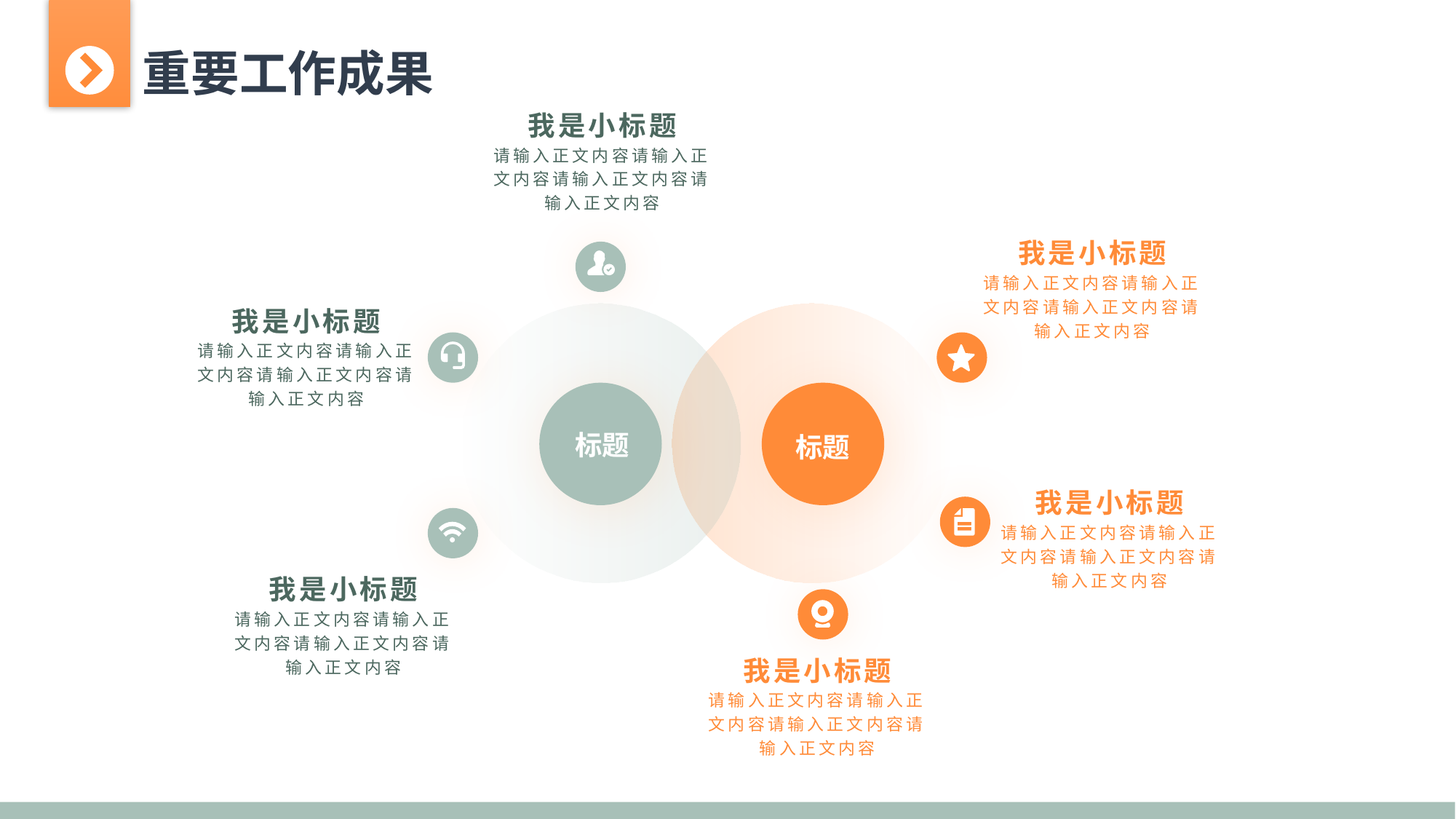

重要工作成果
我是小标题
请输入正文内容请输入正文内容请输入正文内容请输入正文内容

标题
标题

我是小标题
请输入正文内容请输入正文内容请输入正文内容请输入正文内容

我是小标题
请输入正文内容请输入正文内容请输入正文内容请输入正文内容

我是小标题
请输入正文内容请输入正文内容请输入正文内容请输入正文内容

我是小标题
请输入正文内容请输入正文内容请输入正文内容请输入正文内容

我是小标题
请输入正文内容请输入正文内容请输入正文内容请输入正文内容